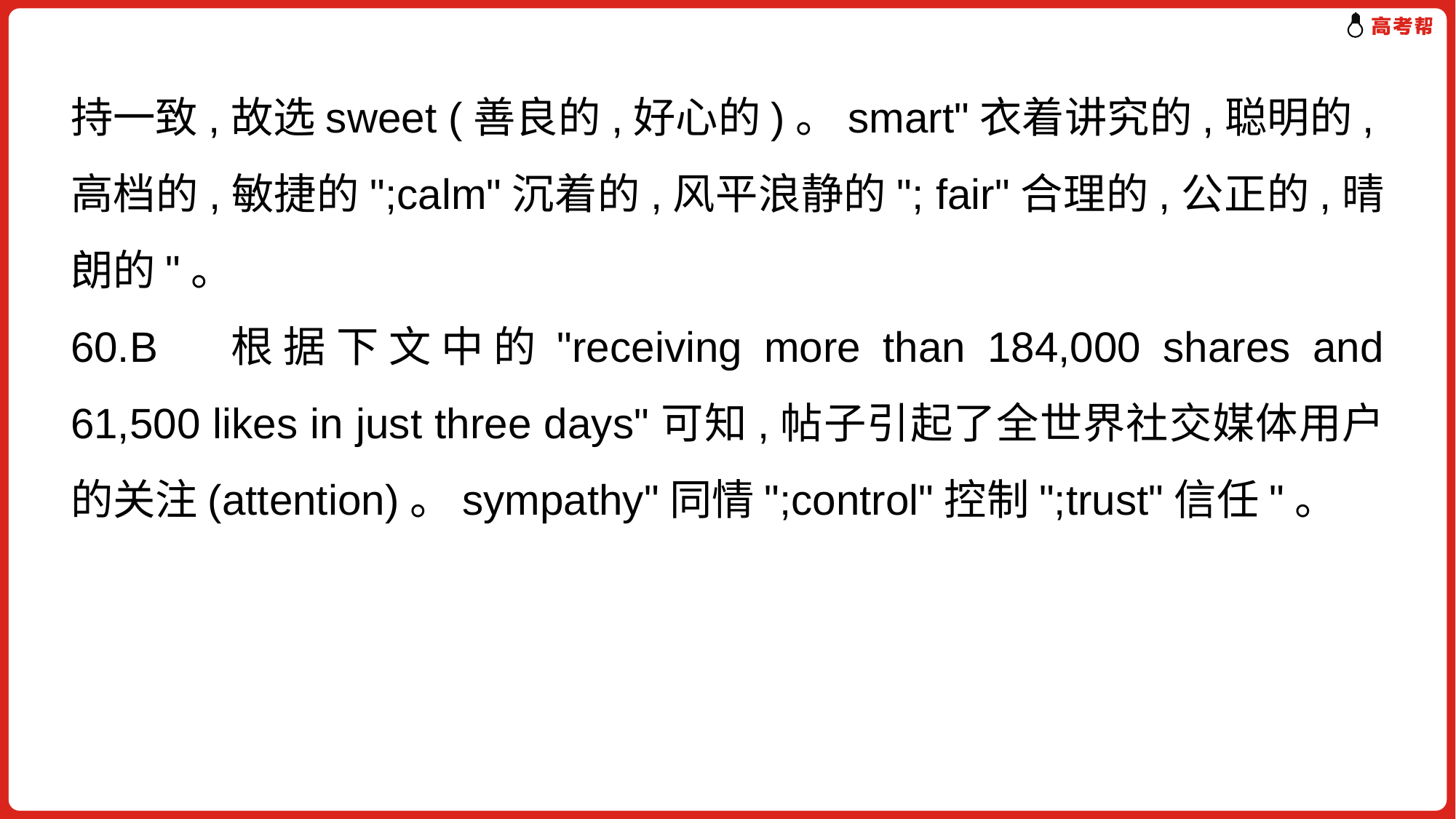

持一致,故选sweet (善良的,好心的)。smart"衣着讲究的,聪明的,高档的,敏捷的";calm"沉着的,风平浪静的"; fair"合理的,公正的,晴朗的"。
60.B　根据下文中的"receiving more than 184,000 shares and 61,500 likes in just three days"可知,帖子引起了全世界社交媒体用户的关注(attention)。sympathy"同情";control"控制";trust"信任"。